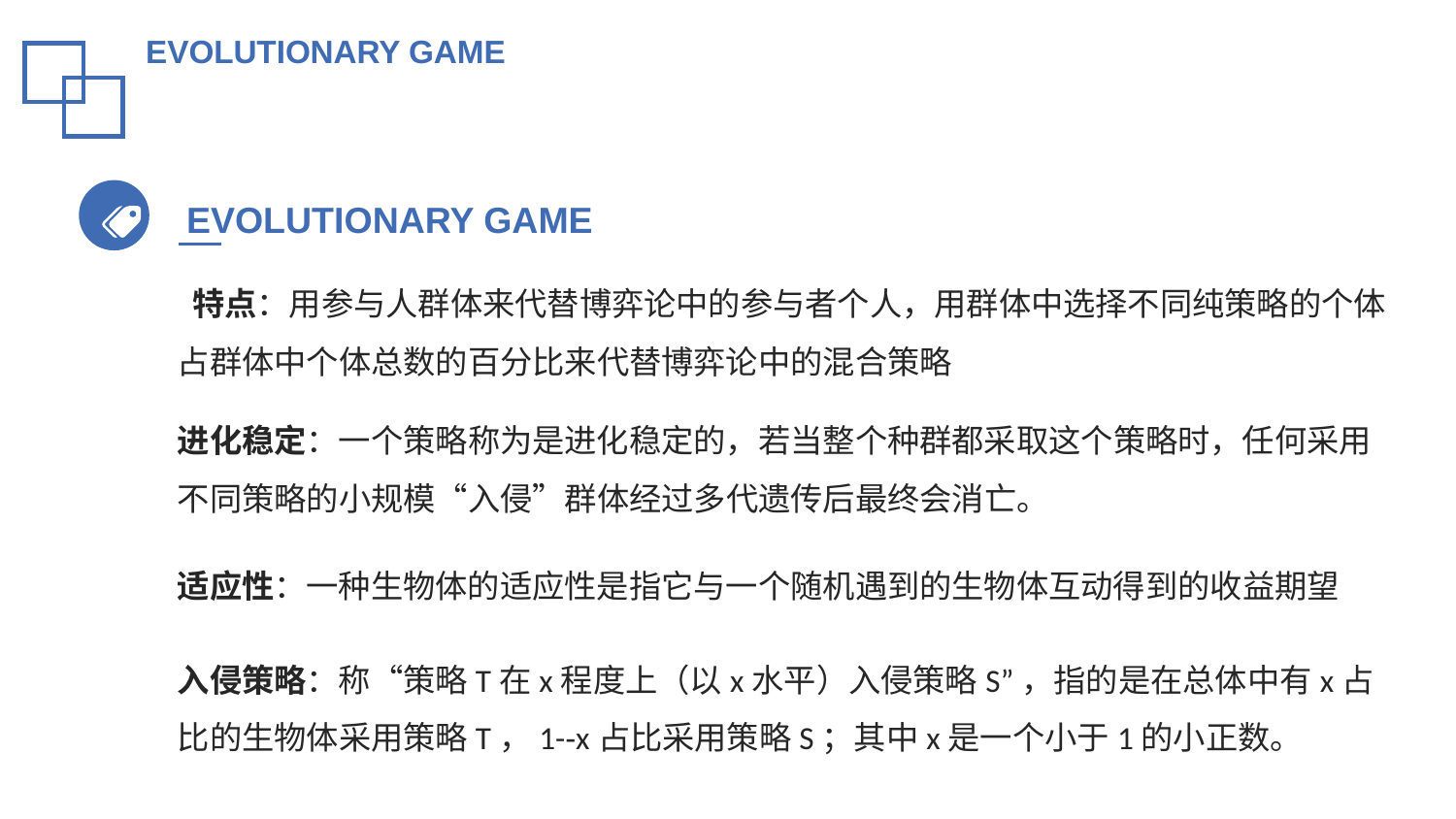

EVOLUTIONARY GAME

EVOLUTIONARY GAME

 特点：用参与人群体来代替博弈论中的参与者个人，用群体中选择不同纯策略的个体占群体中个体总数的百分比来代替博弈论中的混合策略
进化稳定：一个策略称为是进化稳定的，若当整个种群都采取这个策略时，任何采用不同策略的小规模“入侵”群体经过多代遗传后最终会消亡。

适应性：一种生物体的适应性是指它与一个随机遇到的生物体互动得到的收益期望
入侵策略：称“策略T在x程度上（以x水平）入侵策略S”，指的是在总体中有x占比的生物体采用策略T，1-­‐x占比采用策略S；其中x是一个小于1的小正数。